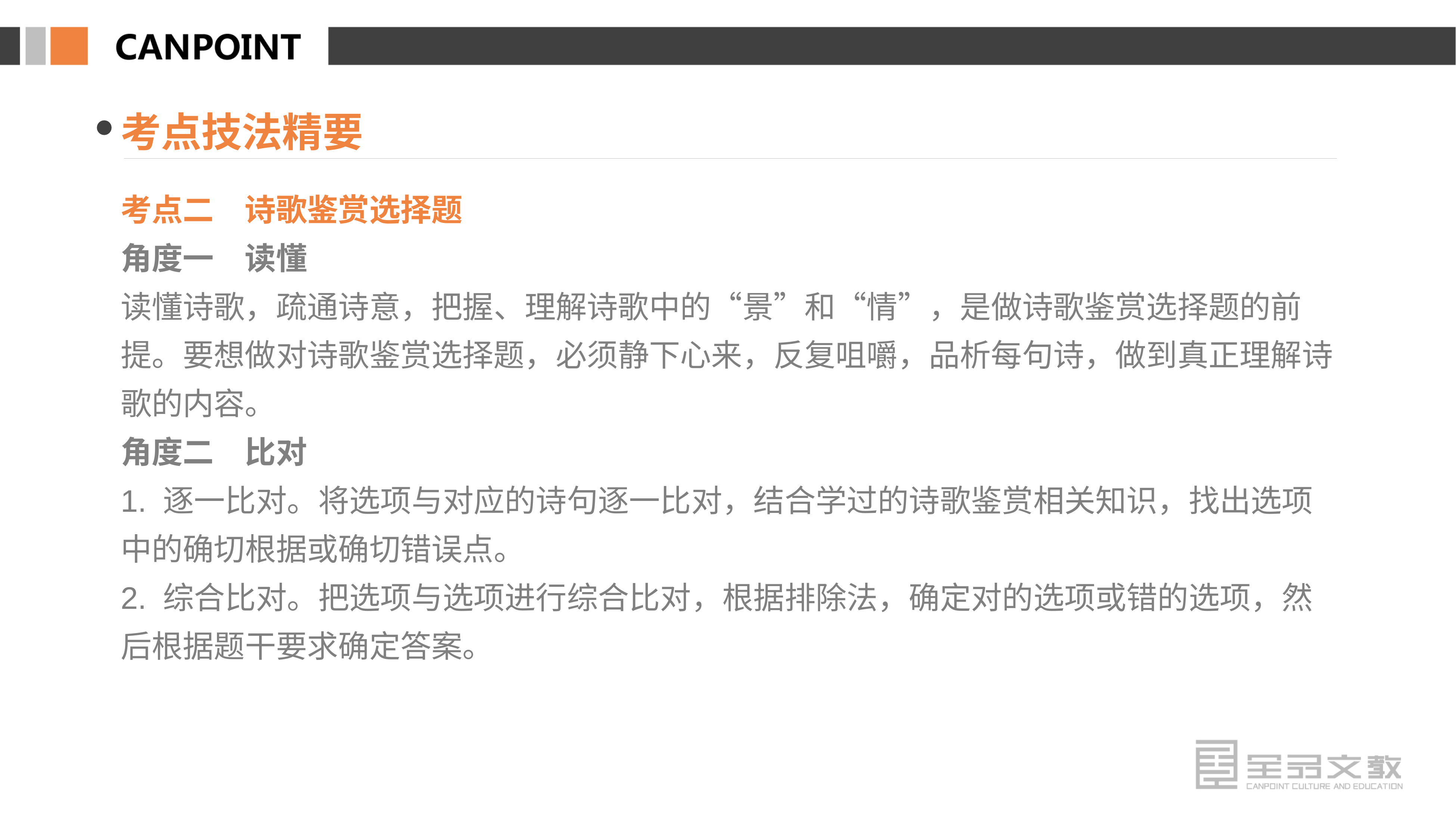

考点技法精要

考点二　诗歌鉴赏选择题
角度一　读懂
读懂诗歌，疏通诗意，把握、理解诗歌中的“景”和“情”，是做诗歌鉴赏选择题的前提。要想做对诗歌鉴赏选择题，必须静下心来，反复咀嚼，品析每句诗，做到真正理解诗歌的内容。
角度二　比对
1. 逐一比对。将选项与对应的诗句逐一比对，结合学过的诗歌鉴赏相关知识，找出选项中的确切根据或确切错误点。
2. 综合比对。把选项与选项进行综合比对，根据排除法，确定对的选项或错的选项，然后根据题干要求确定答案。